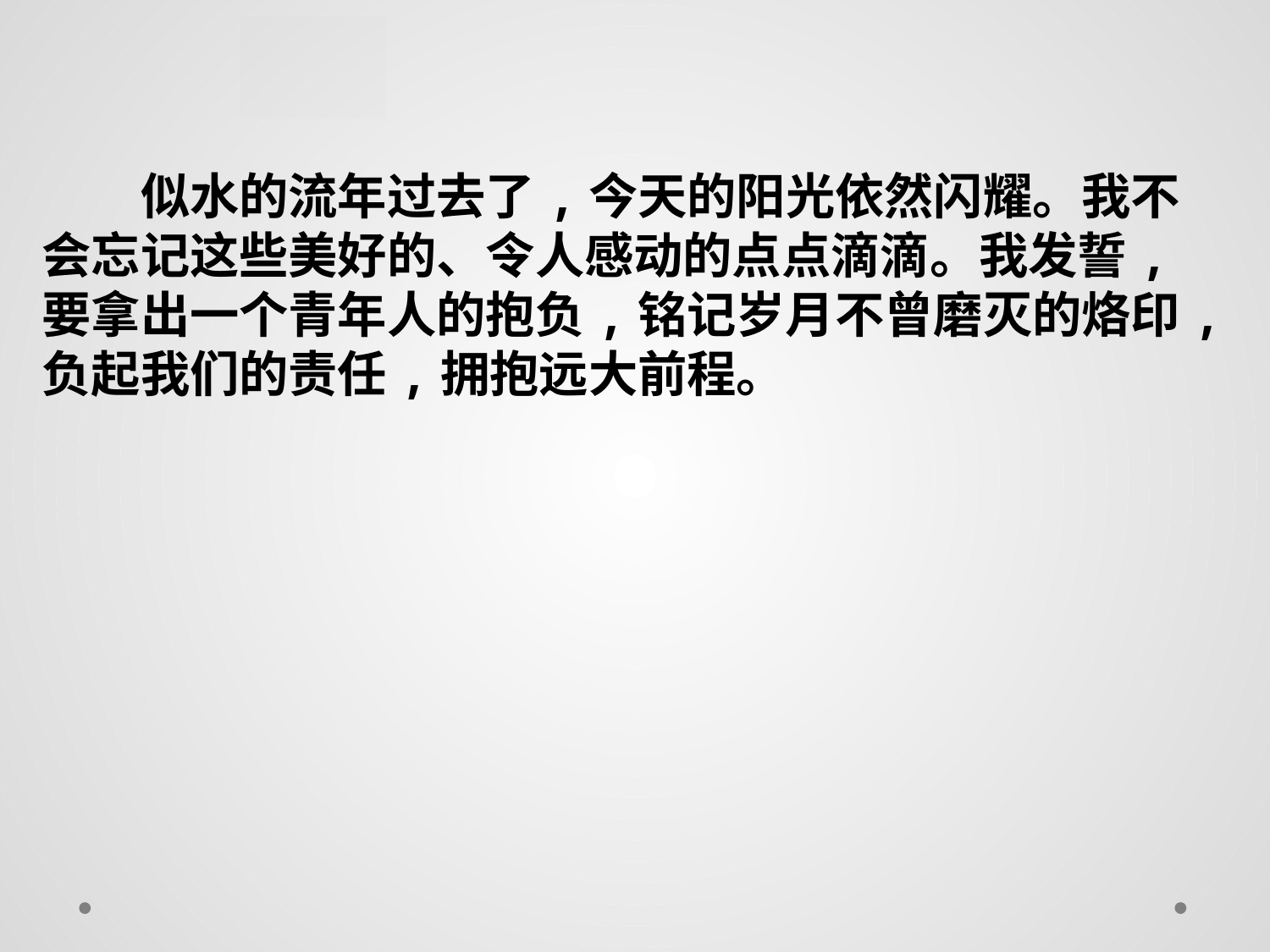

似水的流年过去了,今天的阳光依然闪耀。我不会忘记这些美好的、令人感动的点点滴滴。我发誓,要拿出一个青年人的抱负,铭记岁月不曾磨灭的烙印,负起我们的责任,拥抱远大前程。